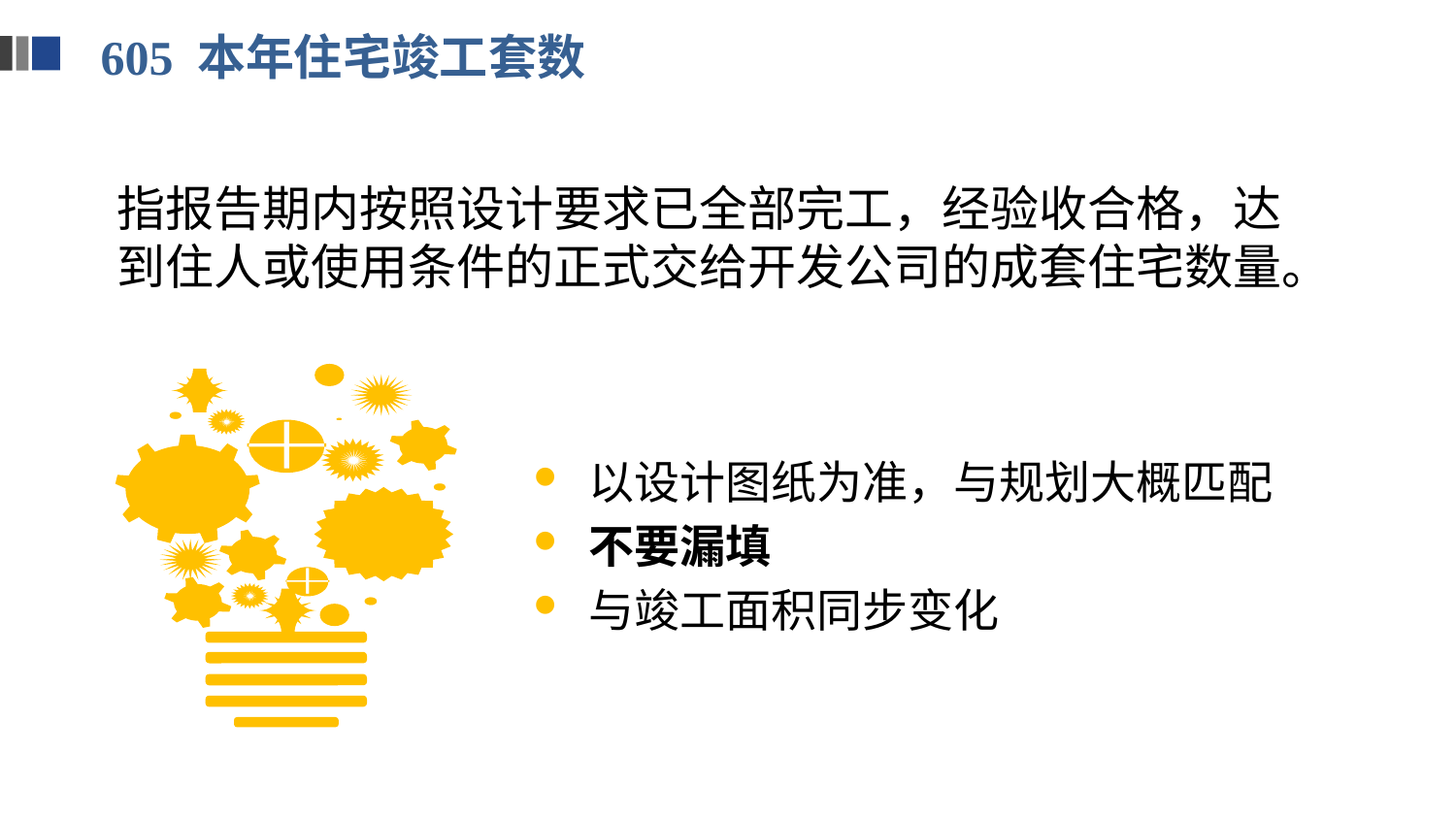

605 本年住宅竣工套数

指报告期内按照设计要求已全部完工，经验收合格，达到住人或使用条件的正式交给开发公司的成套住宅数量。

以设计图纸为准，与规划大概匹配
不要漏填
与竣工面积同步变化